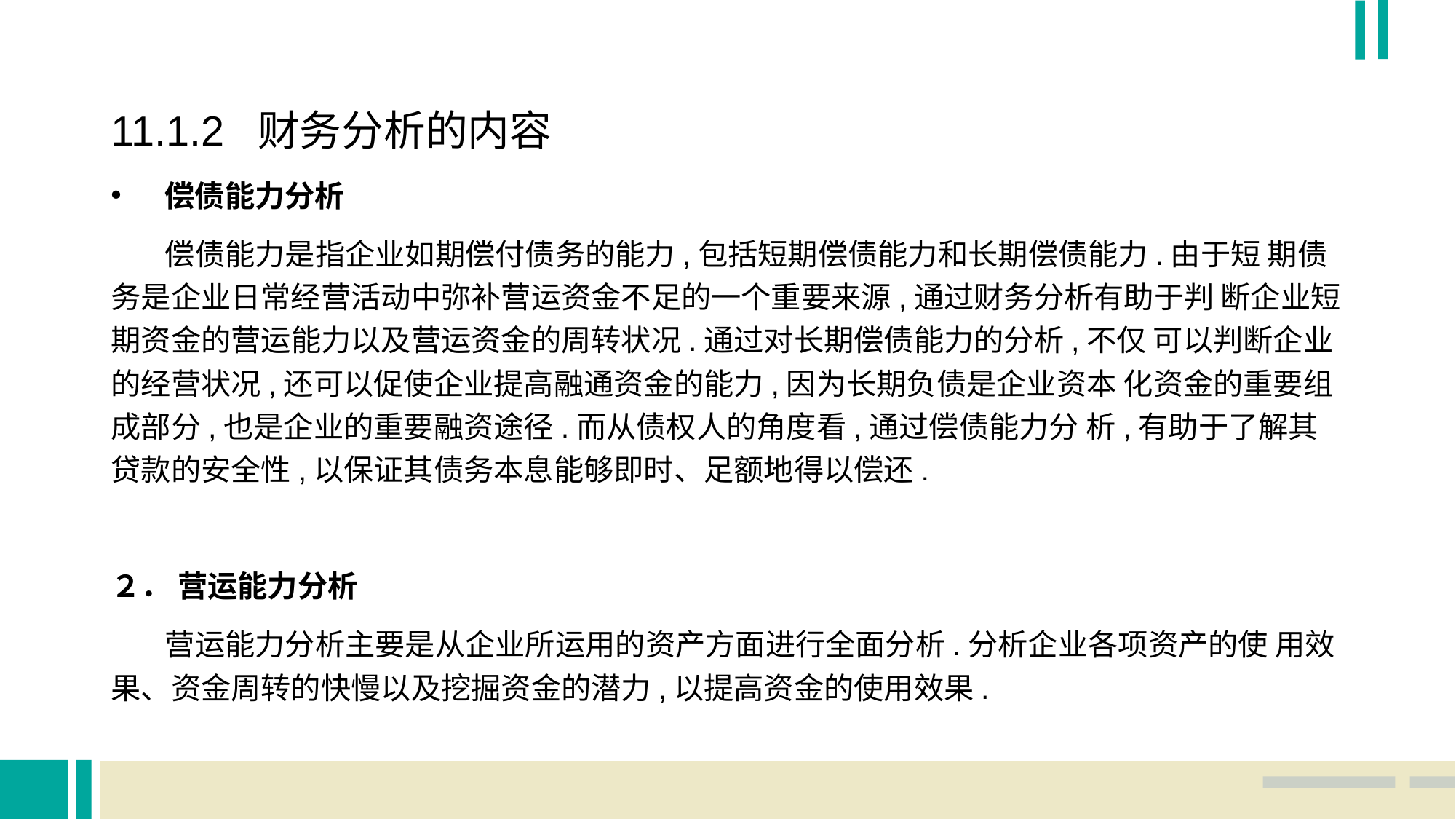

11.1.2  财务分析的内容
偿债能力分析
       偿债能力是指企业如期偿付债务的能力,包括短期偿债能力和长期偿债能力.由于短 期债务是企业日常经营活动中弥补营运资金不足的一个重要来源,通过财务分析有助于判 断企业短期资金的营运能力以及营运资金的周转状况.通过对长期偿债能力的分析,不仅 可以判断企业的经营状况,还可以促使企业提高融通资金的能力,因为长期负债是企业资本 化资金的重要组成部分,也是企业的重要融资途径.而从债权人的角度看,通过偿债能力分 析,有助于了解其贷款的安全性,以保证其债务本息能够即时、足额地得以偿还.

２． 营运能力分析
       营运能力分析主要是从企业所运用的资产方面进行全面分析.分析企业各项资产的使 用效果、资金周转的快慢以及挖掘资金的潜力,以提高资金的使用效果.